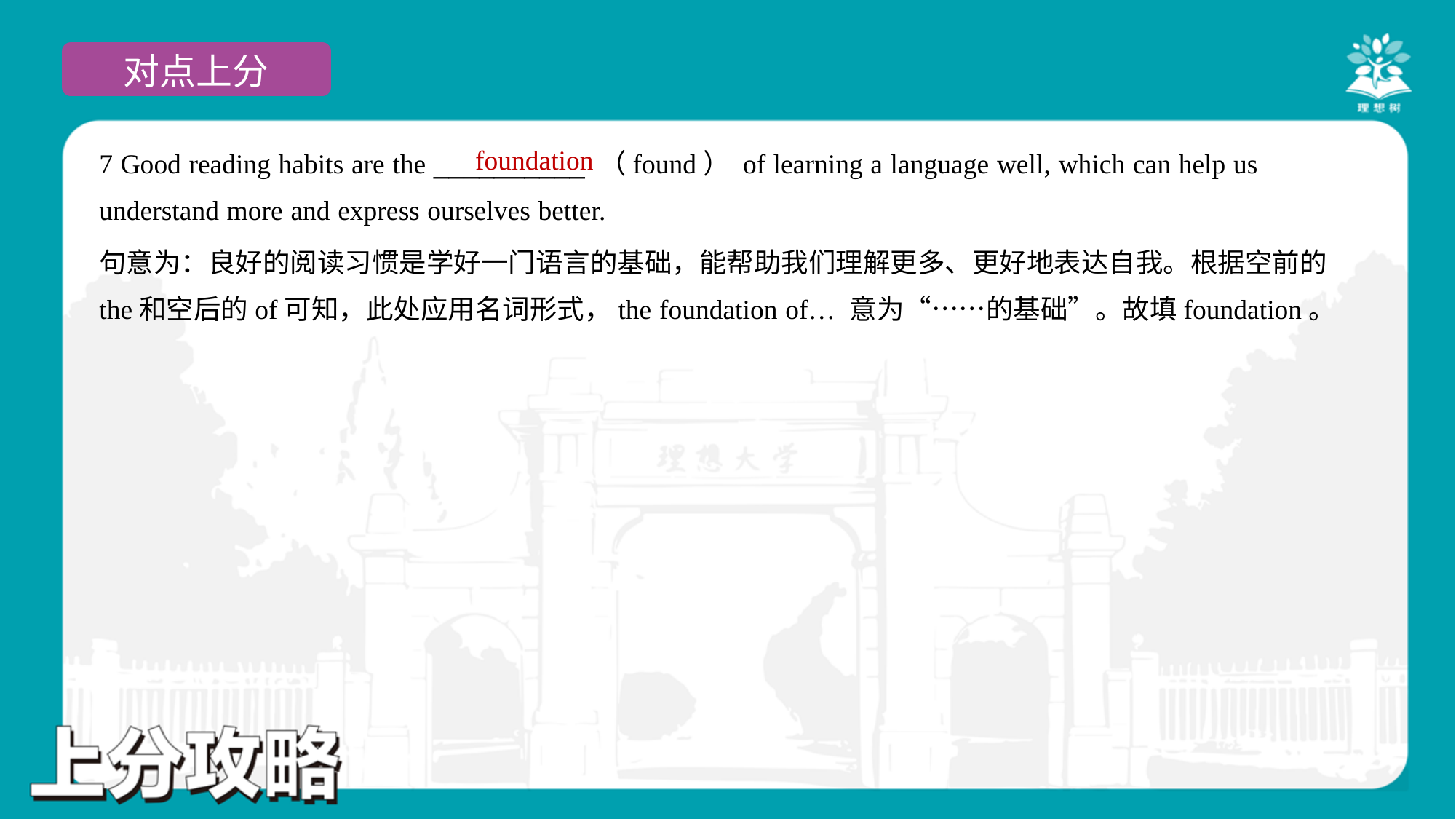

foundation
7 Good reading habits are the __________ （found） of learning a language well, which can help us
understand more and express ourselves better.
句意为：良好的阅读习惯是学好一门语言的基础，能帮助我们理解更多、更好地表达自我。根据空前的
the和空后的of可知，此处应用名词形式，the foundation of… 意为“……的基础”。故填foundation。